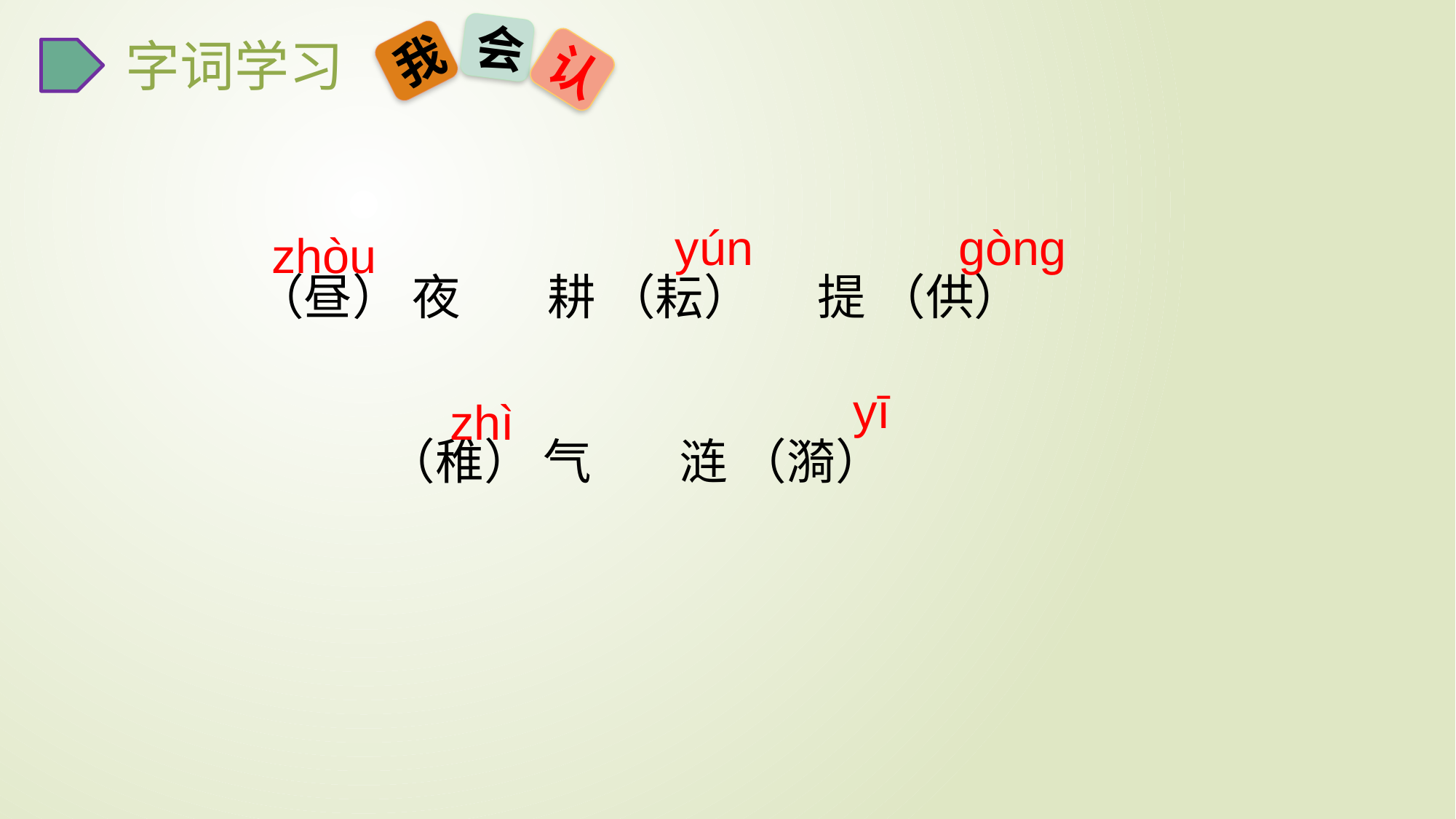

会
我
认
字词学习

（昼） 夜        耕 （耘）      提 （供）

           （稚） 气        涟 （漪）

yún
gòng
zhòu
 yī
zhì